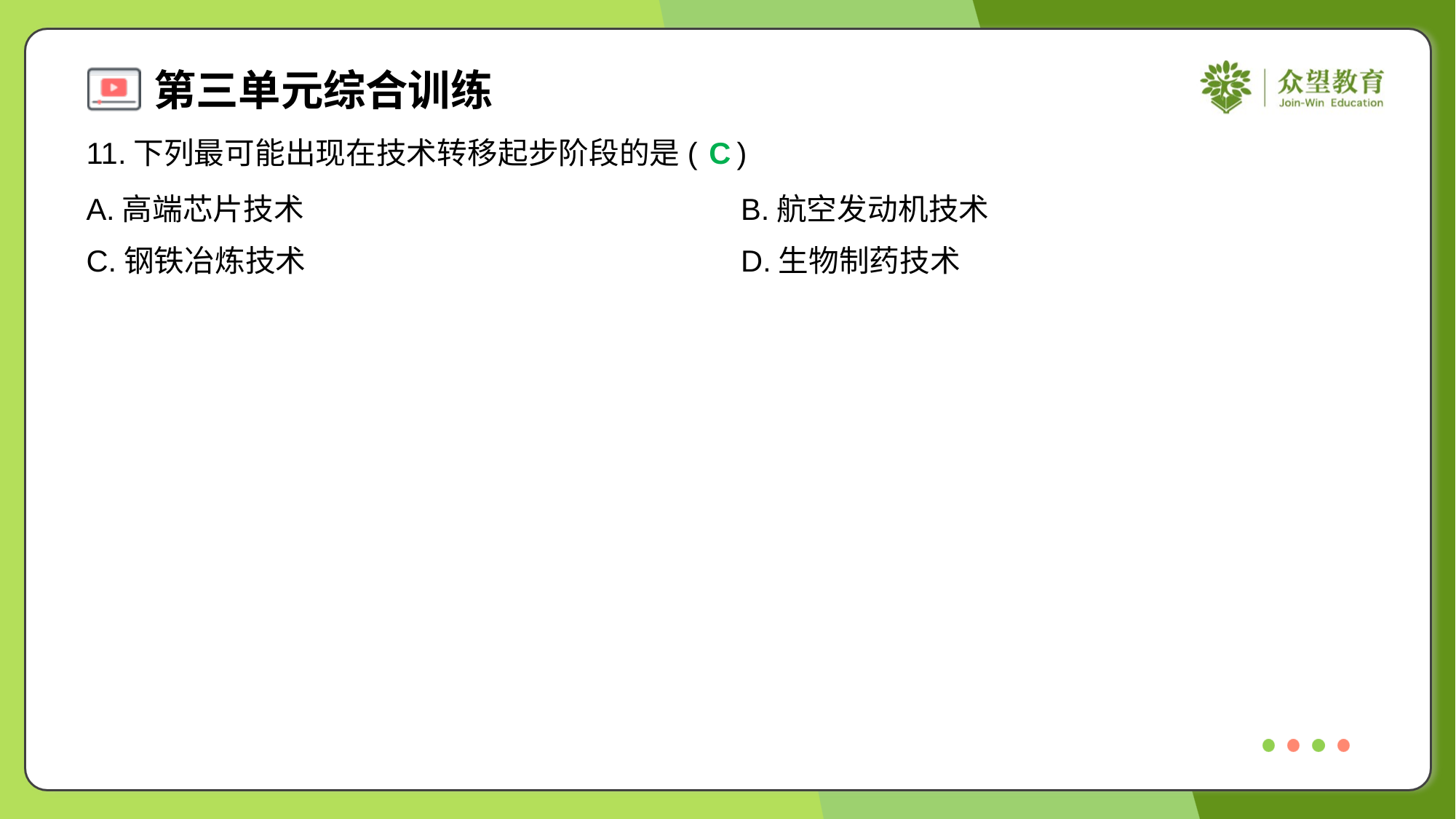

11.下列最可能出现在技术转移起步阶段的是(     )
C
A.高端芯片技术	B.航空发动机技术
C.钢铁冶炼技术	D.生物制药技术